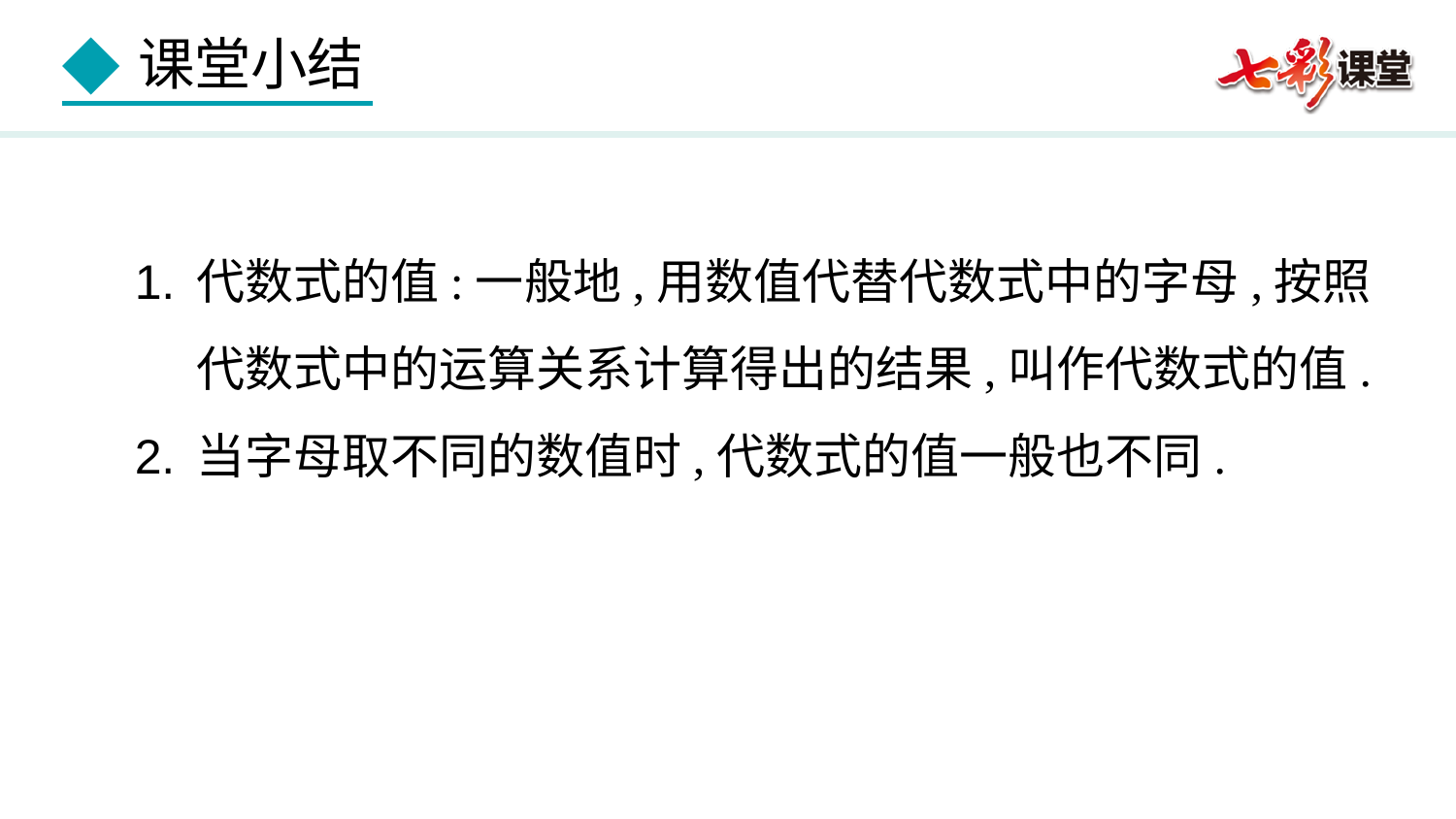

代数式的值:一般地,用数值代替代数式中的字母,按照代数式中的运算关系计算得出的结果,叫作代数式的值.
当字母取不同的数值时,代数式的值一般也不同.